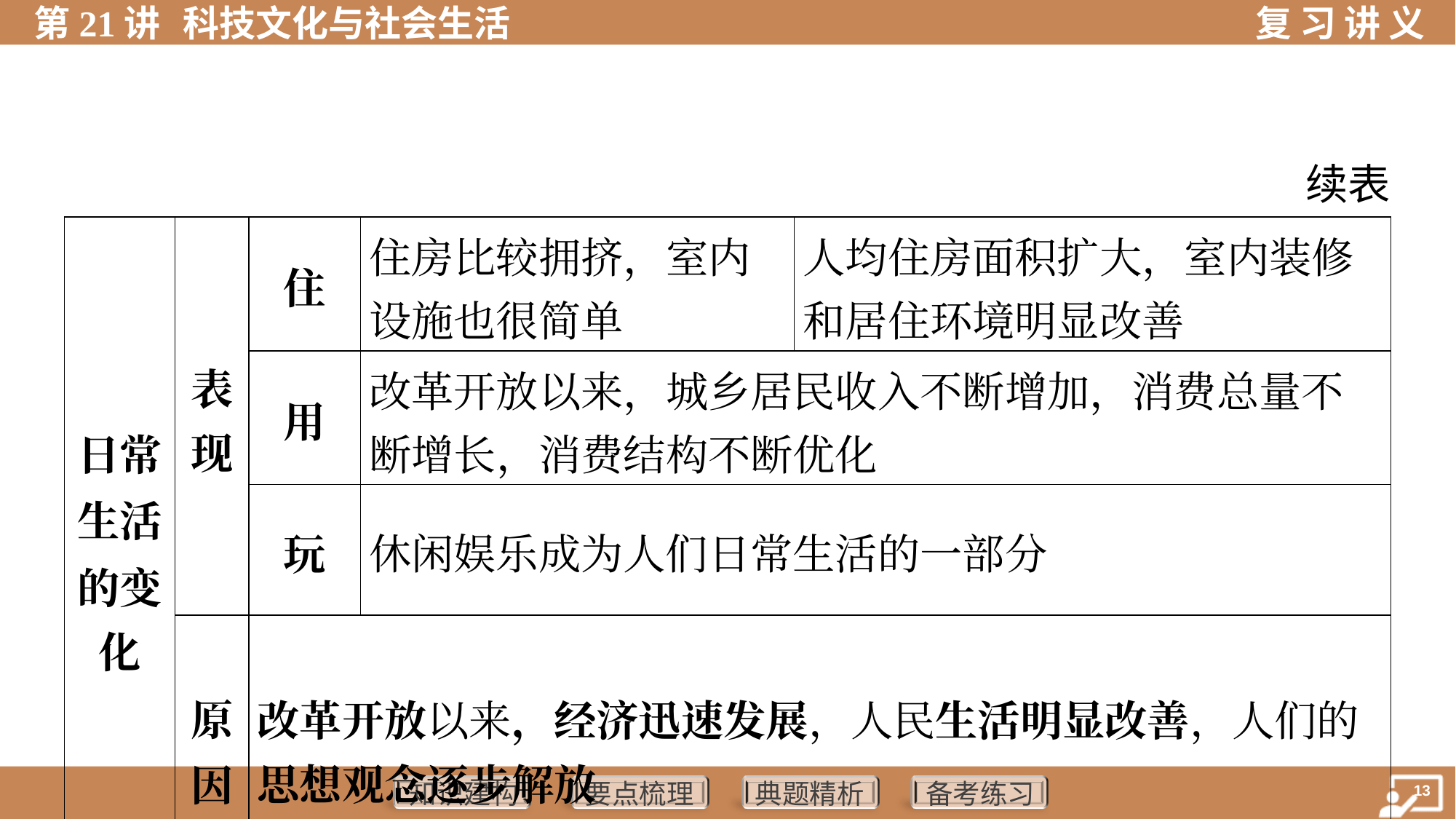

续表
| 日常 生活 的变 化 | 表 现 | 住 | 住房比较拥挤，室内 设施也很简单 | 人均住房面积扩大，室内装修 和居住环境明显改善 |  |
| --- | --- | --- | --- | --- | --- |
|  |  | 用 | 改革开放以来，城乡居民收入不断增加，消费总量不 断增长，消费结构不断优化 |  |  |
|  |  | 玩 | 休闲娱乐成为人们日常生活的一部分 |  |  |
|  | 原 因 | 改革开放以来，经济迅速发展，人民生活明显改善，人们的 思想观念逐步解放 |  |  |  |